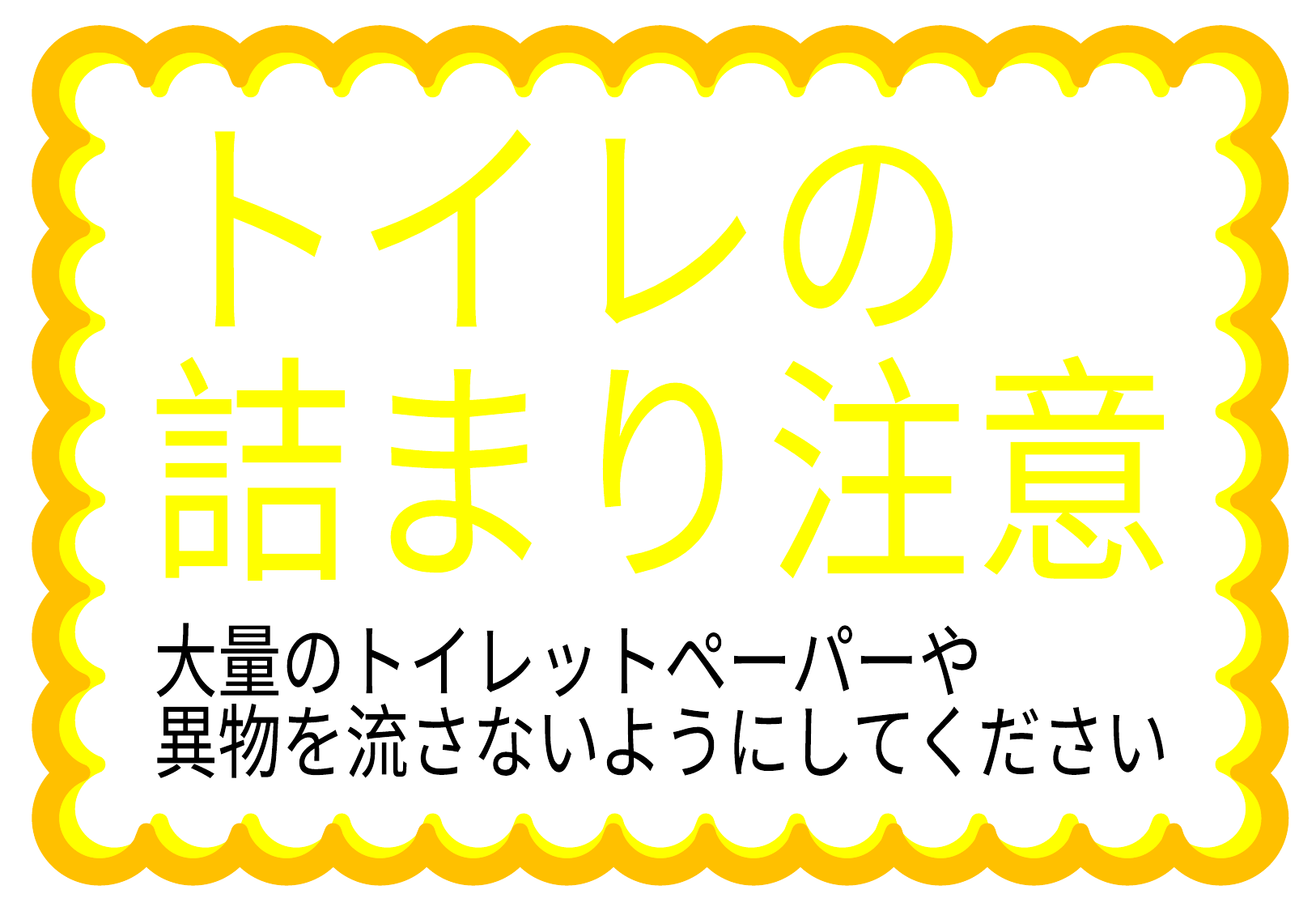

トイレの
詰まり注意
大量のトイレットペーパーや
異物を流さないようにしてください